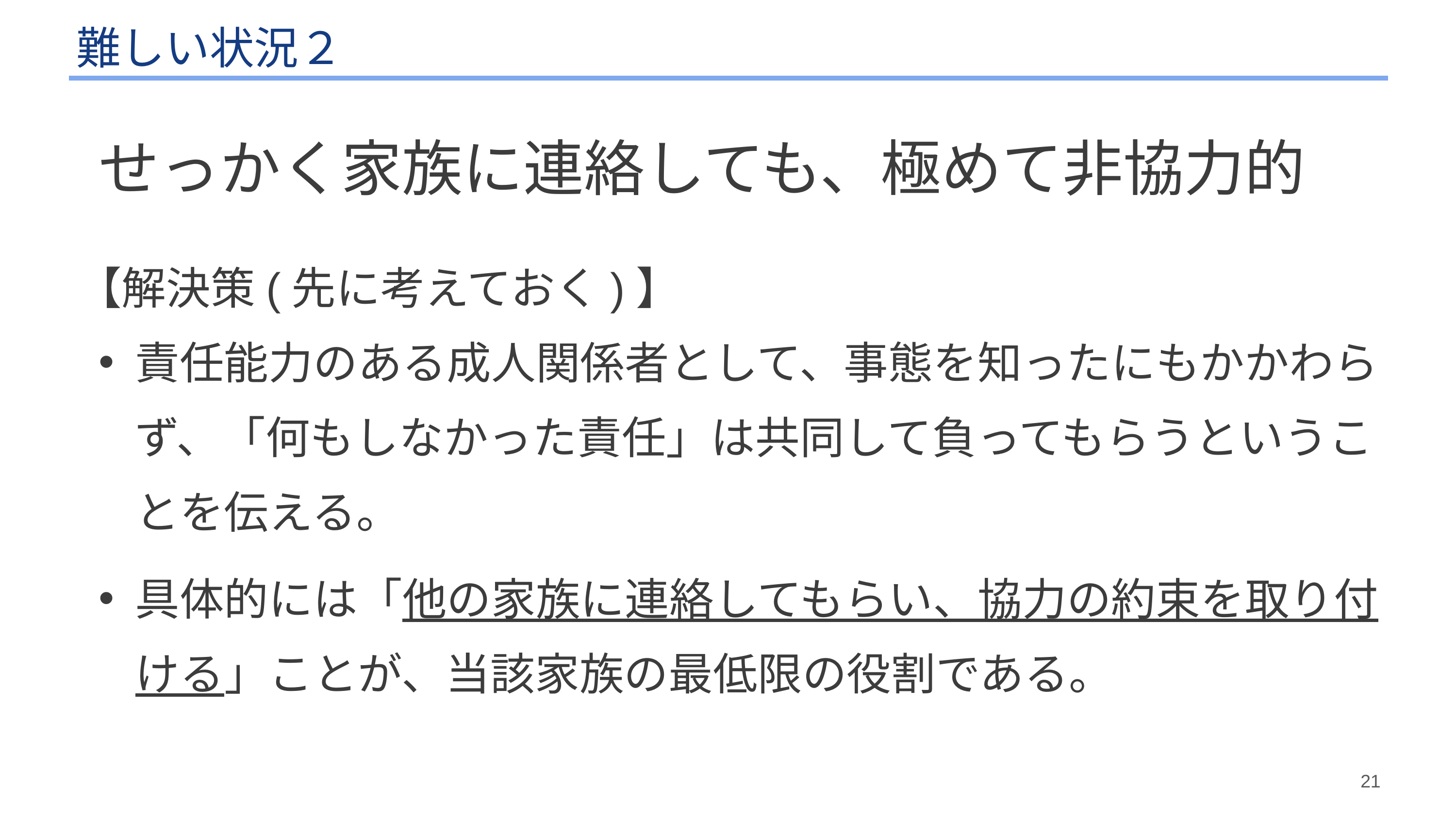

# 難しい状況２
せっかく家族に連絡しても、極めて非協力的
【解決策(先に考えておく)】
責任能力のある成人関係者として、事態を知ったにもかかわらず、「何もしなかった責任」は共同して負ってもらうということを伝える。
具体的には「他の家族に連絡してもらい、協力の約束を取り付ける」ことが、当該家族の最低限の役割である。
21